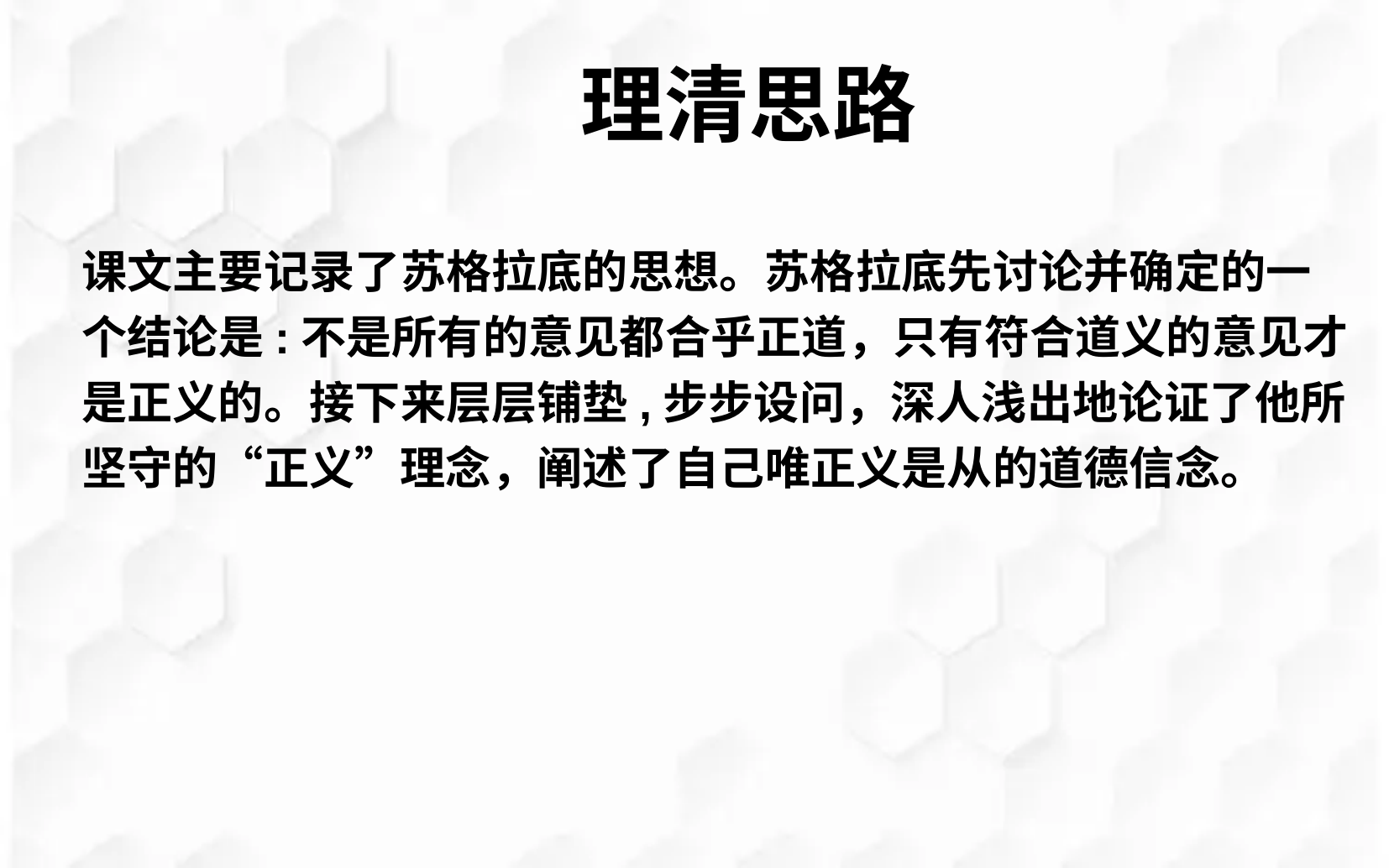

理清思路
课文主要记录了苏格拉底的思想。苏格拉底先讨论并确定的一个结论是:不是所有的意见都合乎正道，只有符合道义的意见才是正义的。接下来层层铺垫,步步设问，深人浅出地论证了他所坚守的“正义”理念，阐述了自己唯正义是从的道德信念。